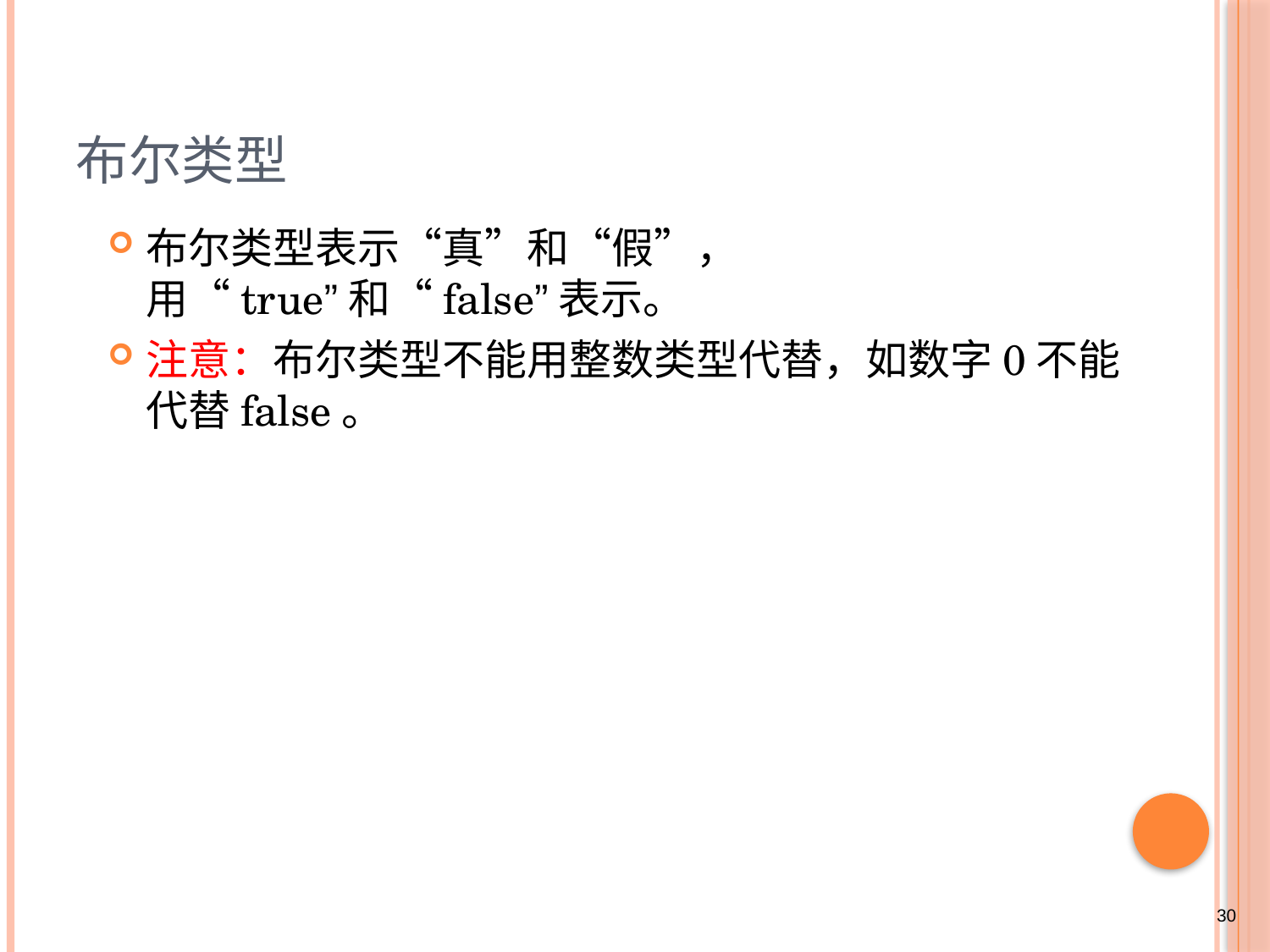

# 布尔类型
布尔类型表示“真”和“假”，用“true”和“false”表示。
注意：布尔类型不能用整数类型代替，如数字0不能代替false。
30